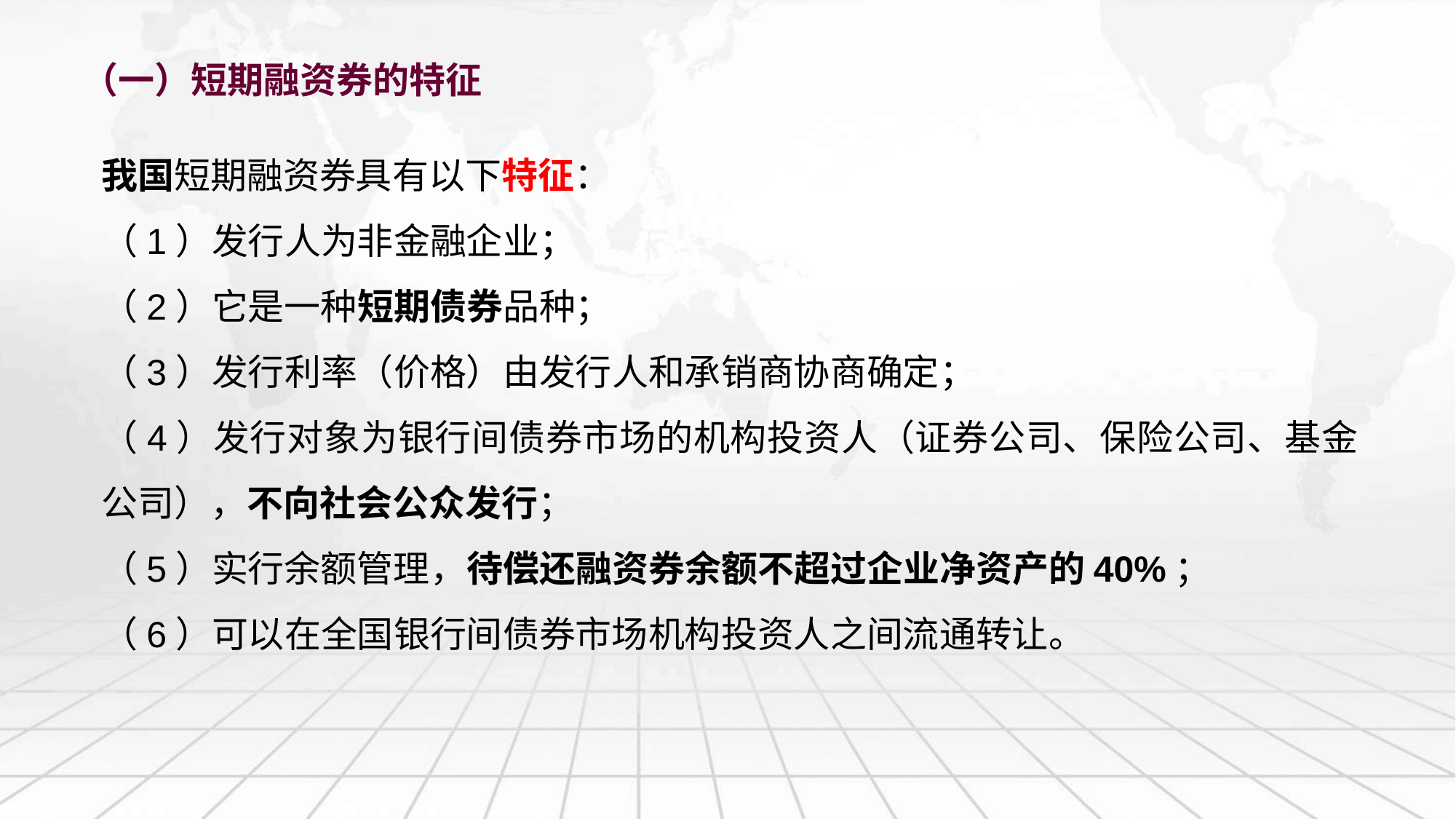

（一）短期融资券的特征
我国短期融资券具有以下特征：
（1）发行人为非金融企业；
（2）它是一种短期债券品种；
（3）发行利率（价格）由发行人和承销商协商确定；
（4）发行对象为银行间债券市场的机构投资人（证券公司、保险公司、基金公司），不向社会公众发行；
（5）实行余额管理，待偿还融资券余额不超过企业净资产的40%；
（6）可以在全国银行间债券市场机构投资人之间流通转让。